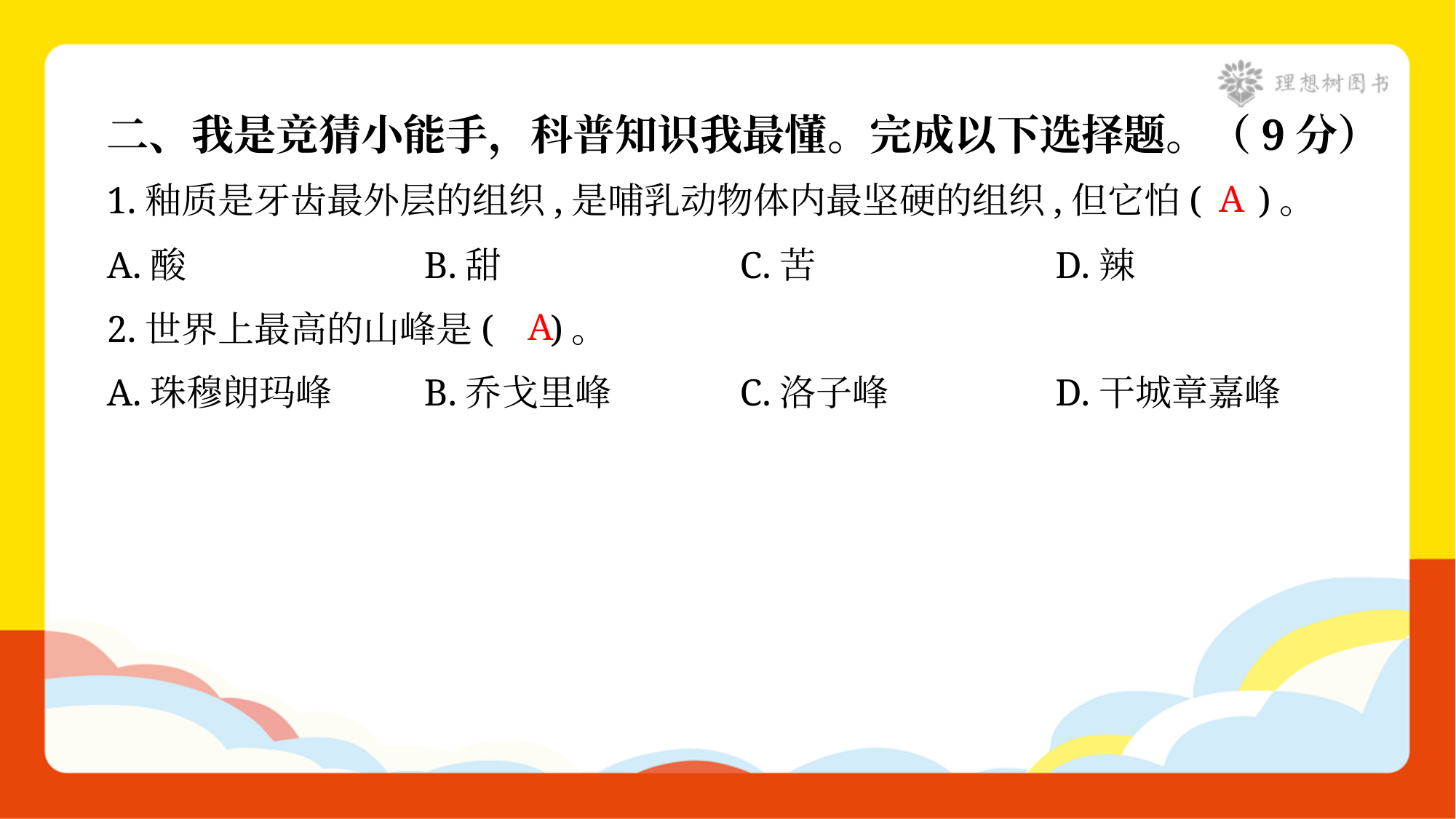

二、我是竞猜小能手，科普知识我最懂。完成以下选择题。（9分）
A
1.釉质是牙齿最外层的组织,是哺乳动物体内最坚硬的组织,但它怕(      )。
A.酸	B.甜	C.苦	D.辣
A
2.世界上最高的山峰是(      )。
A.珠穆朗玛峰	B.乔戈里峰	C.洛子峰	D.干城章嘉峰